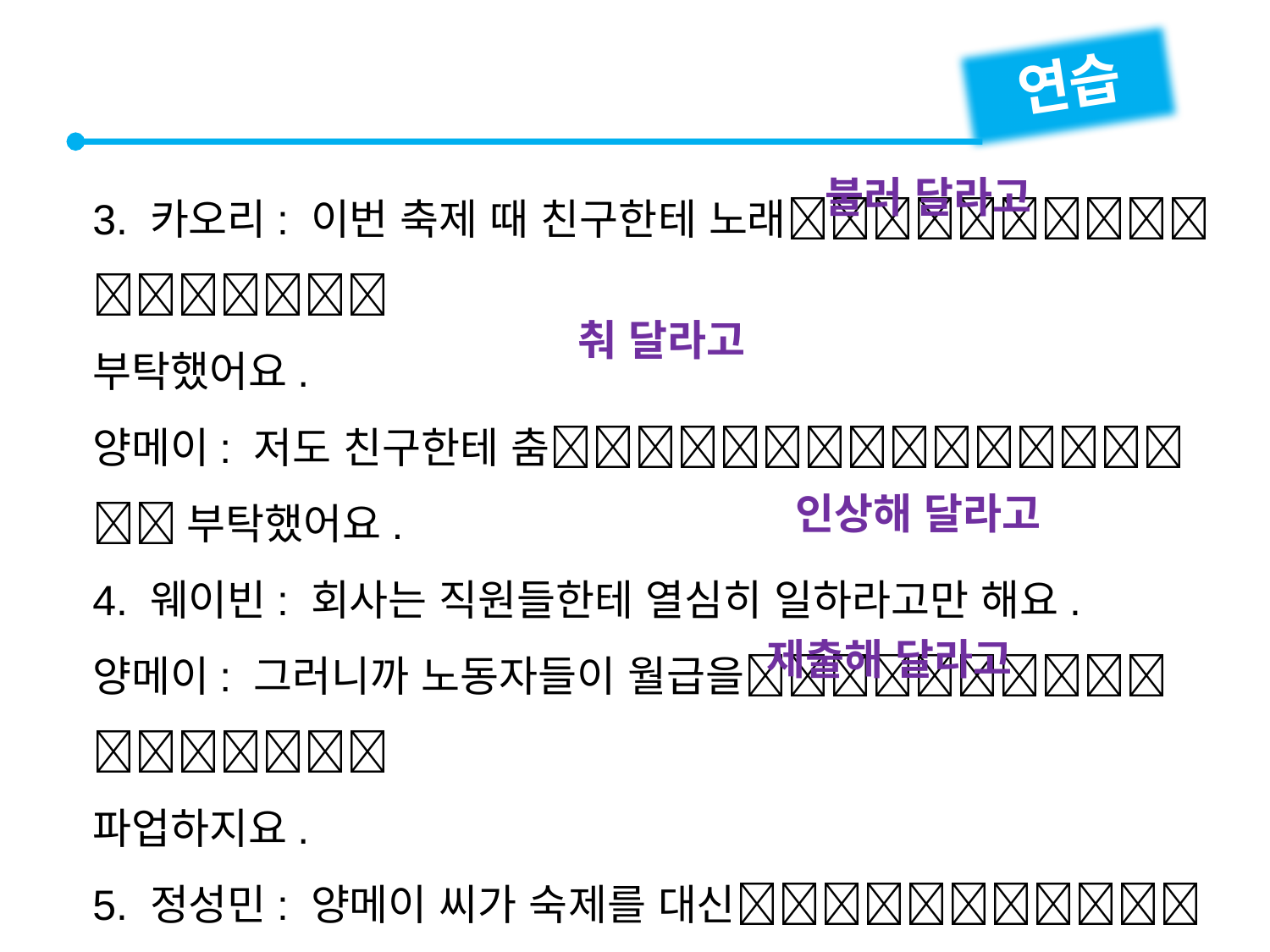

연습
3. 카오리: 이번 축제 때 친구한테 노래_________________
부탁했어요.
양메이: 저도 친구한테 춤_________________ 부탁했어요.
4. 웨이빈: 회사는 직원들한테 열심히 일하라고만 해요.
양메이: 그러니까 노동자들이 월급을_________________
파업하지요.
5. 정성민: 양메이 씨가 숙제를 대신_________________
부탁했어요.
김지은: 요즘 양메이 씨가 많이 바쁜가 봐요.
불러 달라고
춰 달라고
인상해 달라고
제출해 달라고